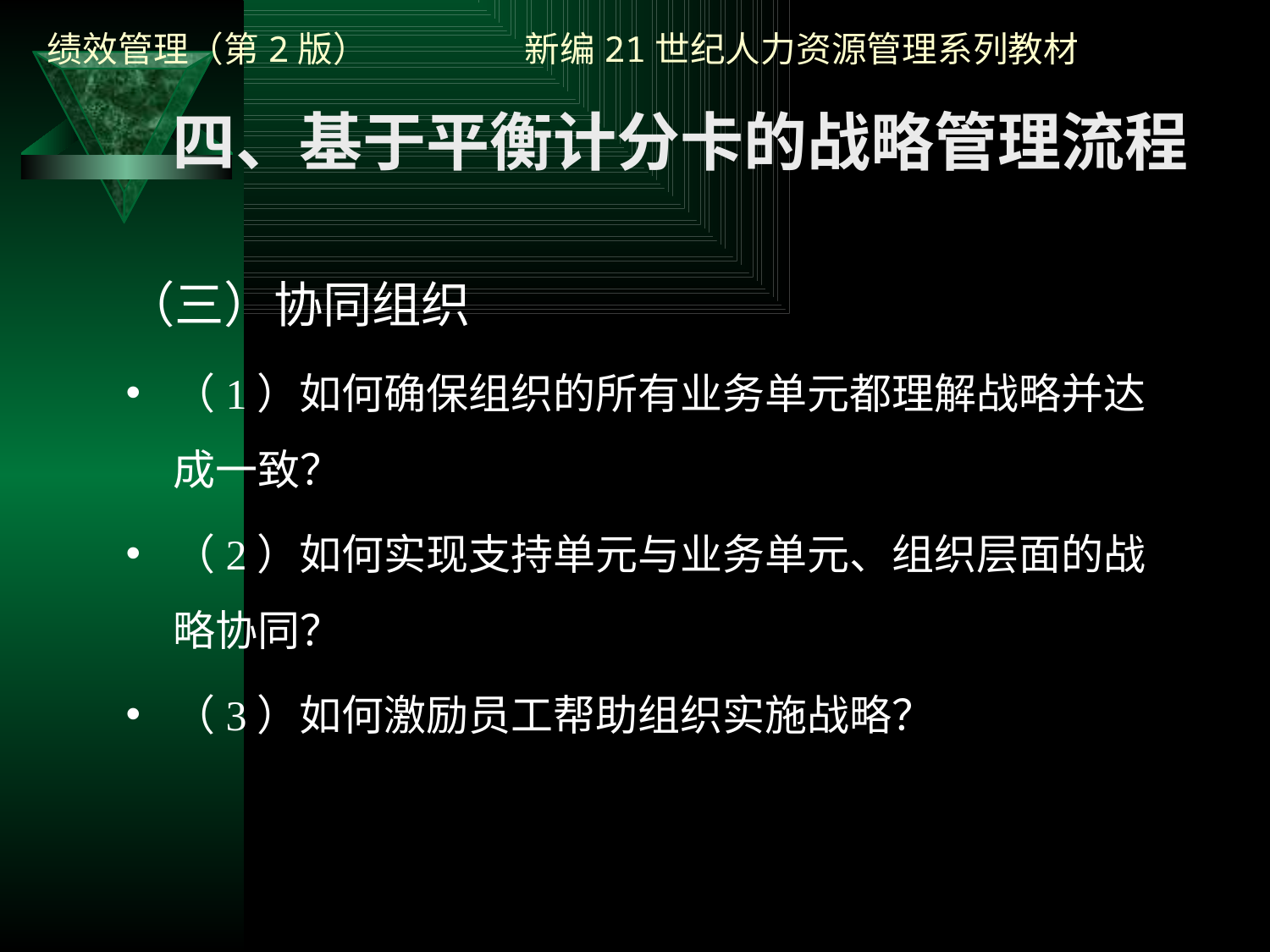

四、基于平衡计分卡的战略管理流程
（三）协同组织
（1）如何确保组织的所有业务单元都理解战略并达成一致？
（2）如何实现支持单元与业务单元、组织层面的战略协同？
（3）如何激励员工帮助组织实施战略？